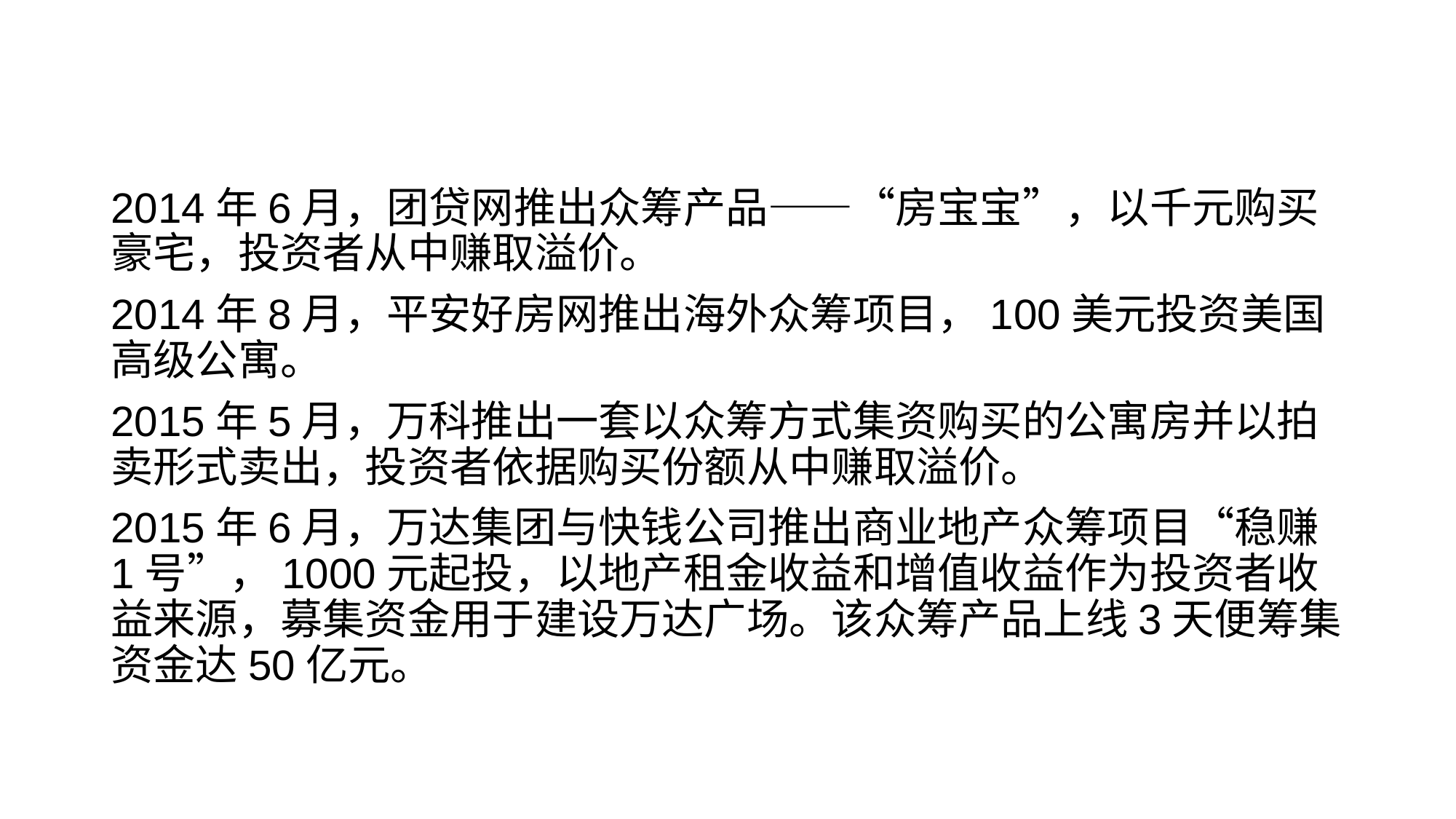

#
2014年6月，团贷网推出众筹产品——“房宝宝”，以千元购买豪宅，投资者从中赚取溢价。
2014年8月，平安好房网推出海外众筹项目，100美元投资美国高级公寓。
2015年5月，万科推出一套以众筹方式集资购买的公寓房并以拍卖形式卖出，投资者依据购买份额从中赚取溢价。
2015年6月，万达集团与快钱公司推出商业地产众筹项目“稳赚1号”，1000元起投，以地产租金收益和增值收益作为投资者收益来源，募集资金用于建设万达广场。该众筹产品上线3天便筹集资金达50亿元。